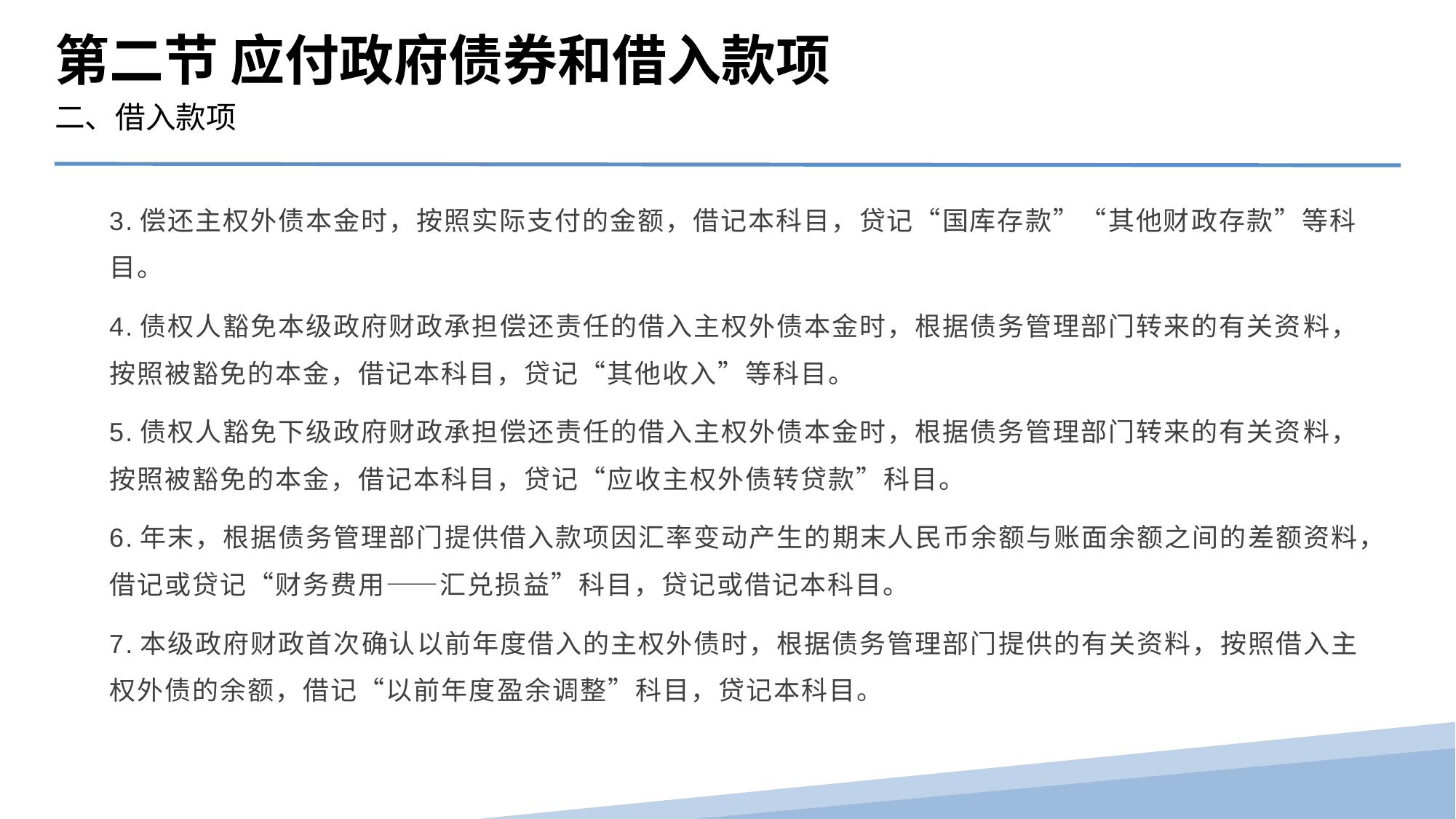

第二节 应付政府债券和借入款项
二、借入款项
3.偿还主权外债本金时，按照实际支付的金额，借记本科目，贷记“国库存款”“其他财政存款”等科目。
4.债权人豁免本级政府财政承担偿还责任的借入主权外债本金时，根据债务管理部门转来的有关资料，按照被豁免的本金，借记本科目，贷记“其他收入”等科目。
5.债权人豁免下级政府财政承担偿还责任的借入主权外债本金时，根据债务管理部门转来的有关资料，按照被豁免的本金，借记本科目，贷记“应收主权外债转贷款”科目。
6.年末，根据债务管理部门提供借入款项因汇率变动产生的期末人民币余额与账面余额之间的差额资料，借记或贷记“财务费用——汇兑损益”科目，贷记或借记本科目。
7.本级政府财政首次确认以前年度借入的主权外债时，根据债务管理部门提供的有关资料，按照借入主权外债的余额，借记“以前年度盈余调整”科目，贷记本科目。